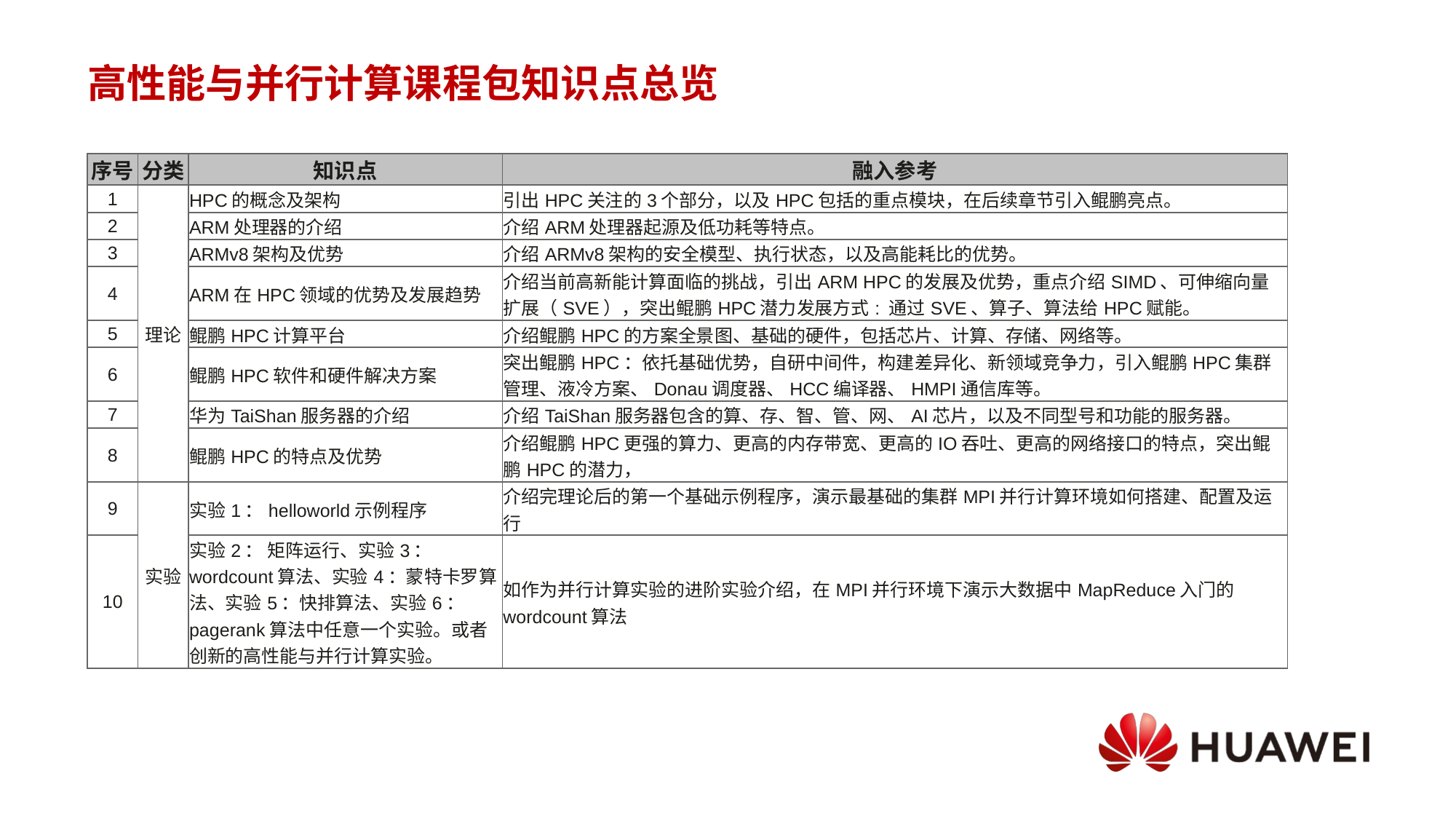

# 高性能与并行计算课程包知识点总览
| 序号 | 分类 | 知识点 | 融入参考 |
| --- | --- | --- | --- |
| 1 | 理论 | HPC的概念及架构 | 引出HPC关注的3个部分，以及HPC包括的重点模块，在后续章节引入鲲鹏亮点。 |
| 2 |  | ARM处理器的介绍 | 介绍ARM处理器起源及低功耗等特点。 |
| 3 |  | ARMv8架构及优势 | 介绍ARMv8架构的安全模型、执行状态，以及高能耗比的优势。 |
| 4 |  | ARM在HPC领域的优势及发展趋势 | 介绍当前高新能计算面临的挑战，引出ARM HPC的发展及优势，重点介绍SIMD、可伸缩向量扩展（SVE），突出鲲鹏HPC潜力发展方式: 通过SVE、算子、算法给HPC赋能。 |
| 5 |  | 鲲鹏HPC计算平台 | 介绍鲲鹏HPC的方案全景图、基础的硬件，包括芯片、计算、存储、网络等。 |
| 6 |  | 鲲鹏HPC软件和硬件解决方案 | 突出鲲鹏HPC：依托基础优势，自研中间件，构建差异化、新领域竞争力，引入鲲鹏HPC集群管理、液冷方案、Donau调度器、HCC编译器、HMPI通信库等。 |
| 7 |  | 华为TaiShan服务器的介绍 | 介绍TaiShan服务器包含的算、存、智、管、网、AI芯片，以及不同型号和功能的服务器。 |
| 8 |  | 鲲鹏HPC的特点及优势 | 介绍鲲鹏HPC更强的算力、更高的内存带宽、更高的IO吞吐、更高的网络接口的特点，突出鲲鹏HPC的潜力， |
| 9 | 实验 | 实验1：helloworld示例程序 | 介绍完理论后的第一个基础示例程序，演示最基础的集群MPI并行计算环境如何搭建、配置及运行 |
| 10 |  | 实验2： 矩阵运行、实验3： wordcount算法、实验4：蒙特卡罗算法、实验5：快排算法、实验6：pagerank算法中任意一个实验。或者创新的高性能与并行计算实验。 | 如作为并行计算实验的进阶实验介绍，在MPI并行环境下演示大数据中MapReduce入门的wordcount算法 |